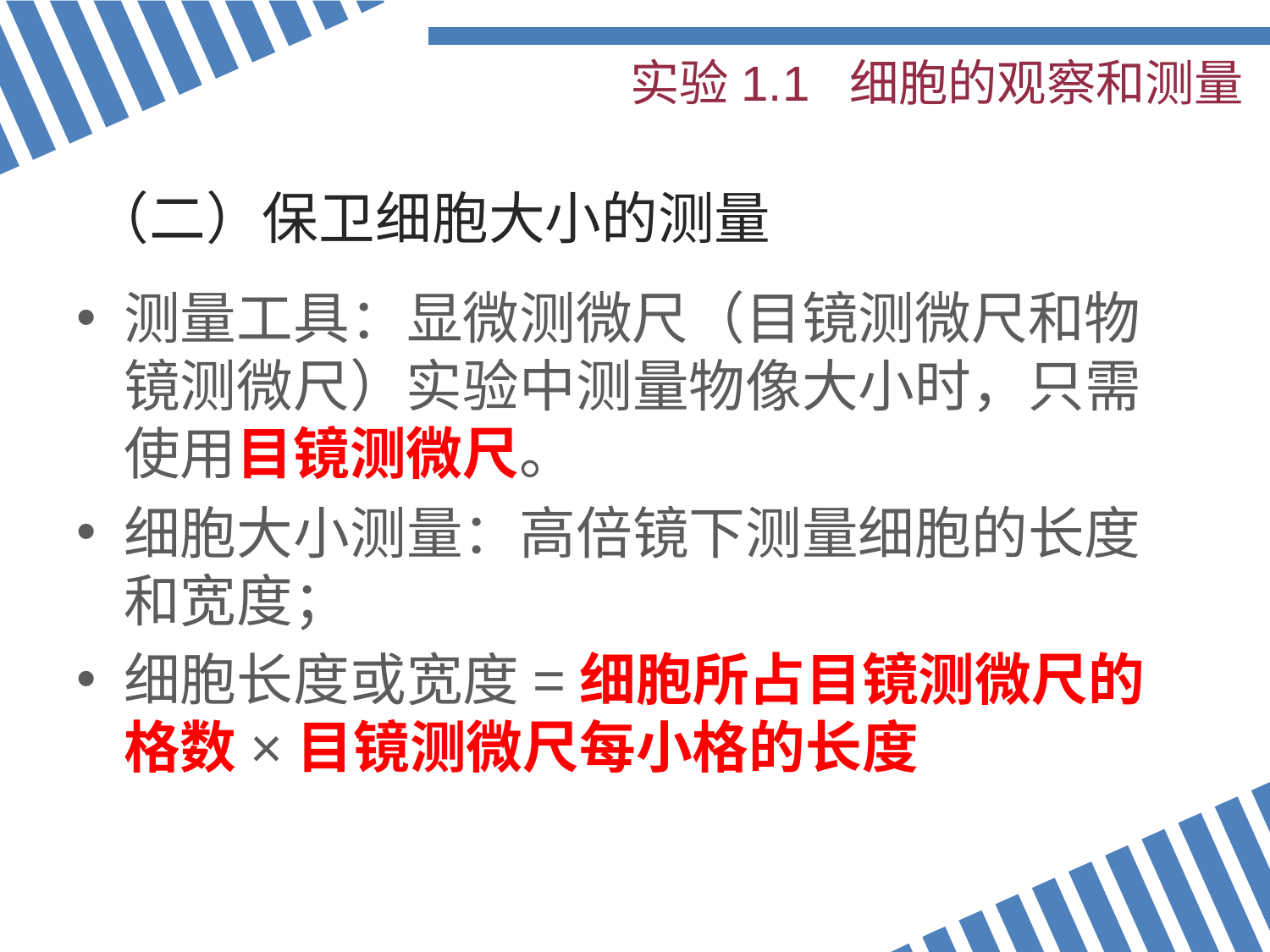

# 实验1.1  细胞的观察和测量
（二）保卫细胞大小的测量
测量工具：显微测微尺（目镜测微尺和物镜测微尺）实验中测量物像大小时，只需使用目镜测微尺。
细胞大小测量：高倍镜下测量细胞的长度和宽度；
细胞长度或宽度=细胞所占目镜测微尺的格数×目镜测微尺每小格的长度